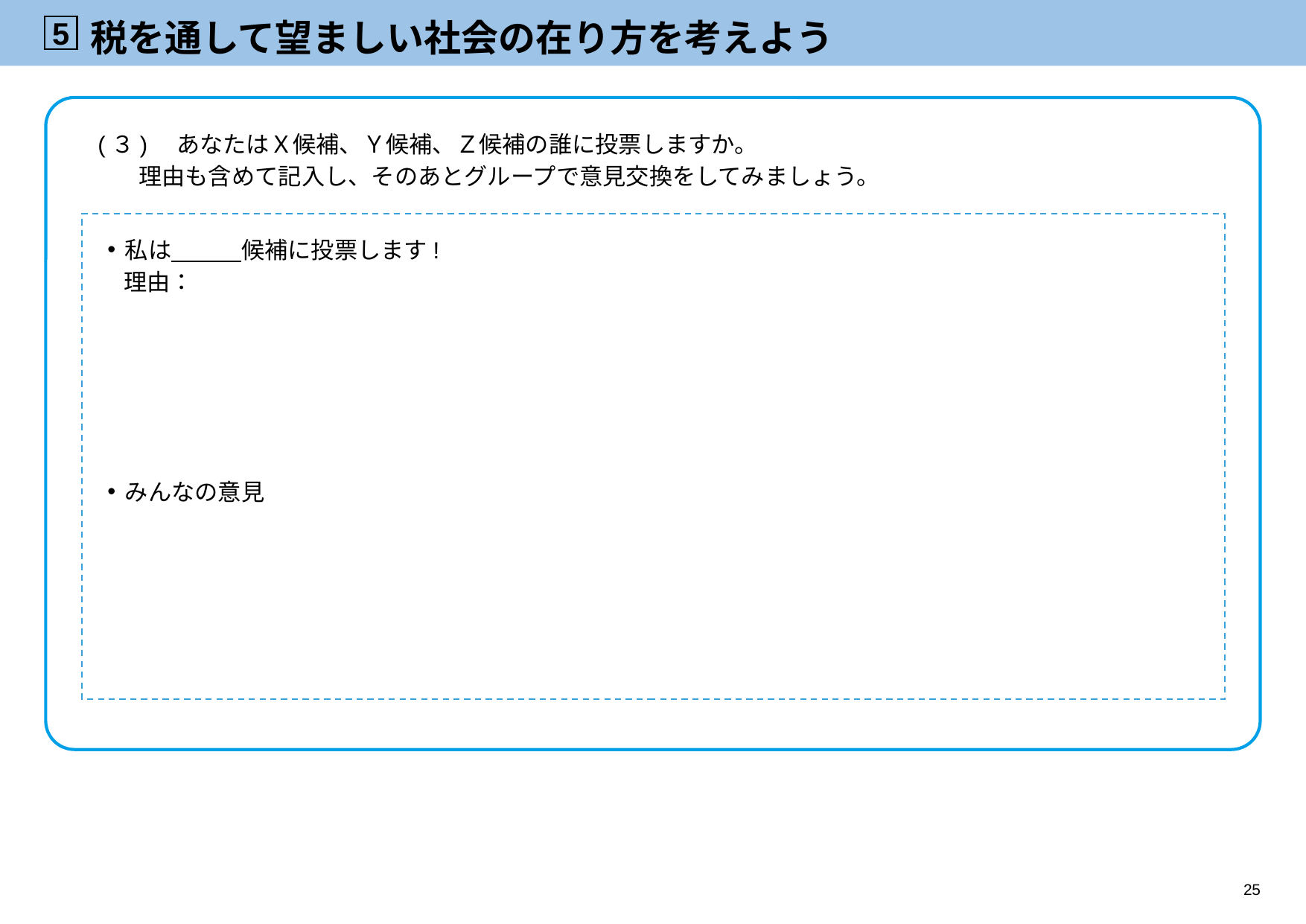

5
# 税を通して望ましい社会の在り方を考えよう

　(３)　あなたはＸ候補、Ｙ候補、Ｚ候補の誰に投票しますか。
　　　理由も含めて記入し、そのあとグループで意見交換をしてみましょう。

私は　　　候補に投票します!
理由：

みんなの意見

25